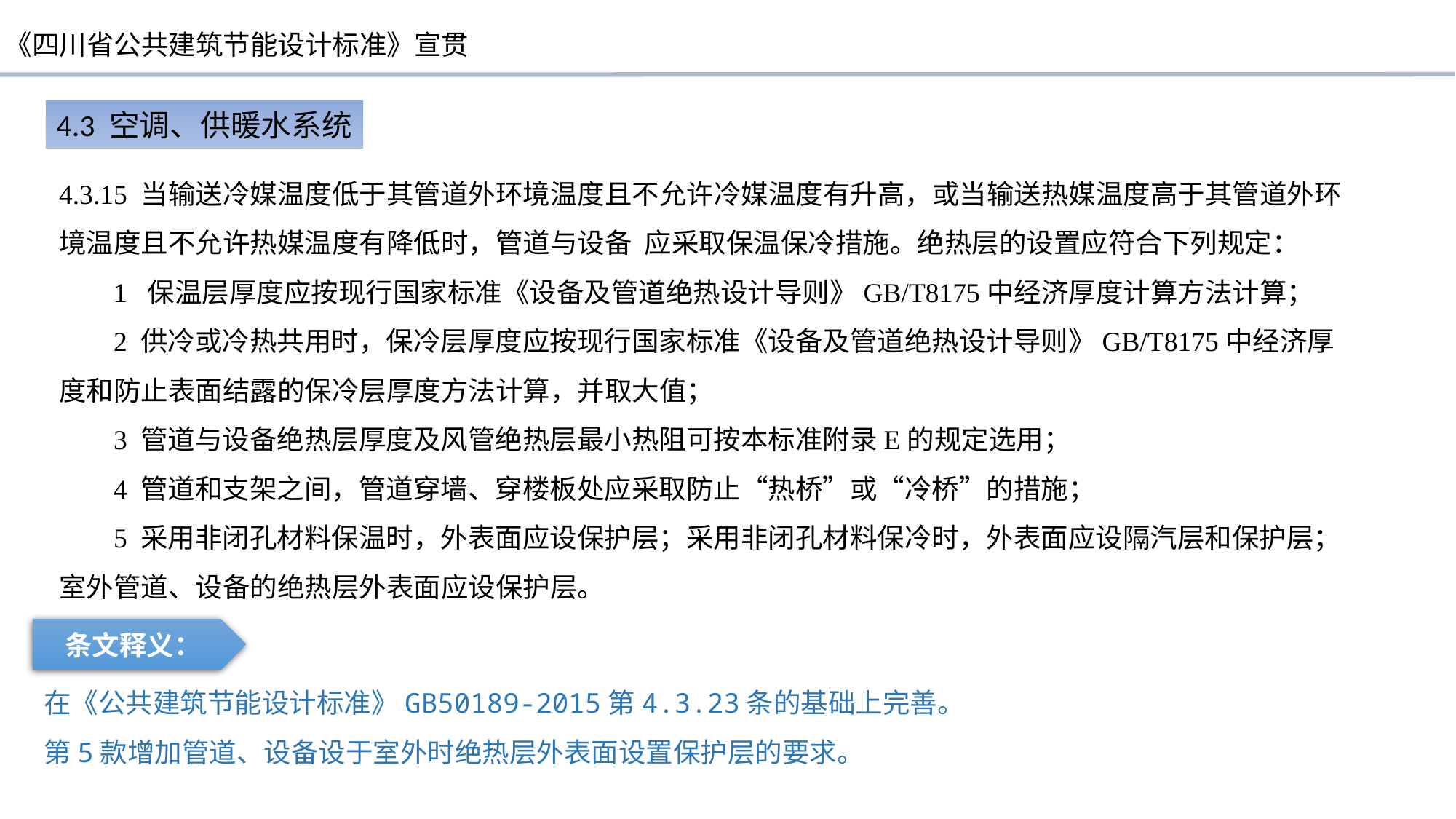

4.3 空调、供暖水系统
4.3.15 当输送冷媒温度低于其管道外环境温度且不允许冷媒温度有升高，或当输送热媒温度高于其管道外环境温度且不允许热媒温度有降低时，管道与设备  应采取保温保冷措施。绝热层的设置应符合下列规定：
1  保温层厚度应按现行国家标准《设备及管道绝热设计导则》GB/T8175中经济厚度计算方法计算；
2 供冷或冷热共用时，保冷层厚度应按现行国家标准《设备及管道绝热设计导则》GB/T8175中经济厚度和防止表面结露的保冷层厚度方法计算，并取大值；
3 管道与设备绝热层厚度及风管绝热层最小热阻可按本标准附录E的规定选用；
4 管道和支架之间，管道穿墙、穿楼板处应采取防止“热桥”或“冷桥”的措施；
5 采用非闭孔材料保温时，外表面应设保护层；采用非闭孔材料保冷时，外表面应设隔汽层和保护层；室外管道、设备的绝热层外表面应设保护层。

条文释义：
在《公共建筑节能设计标准》GB50189-2015第4.3.23条的基础上完善。
第5款增加管道、设备设于室外时绝热层外表面设置保护层的要求。